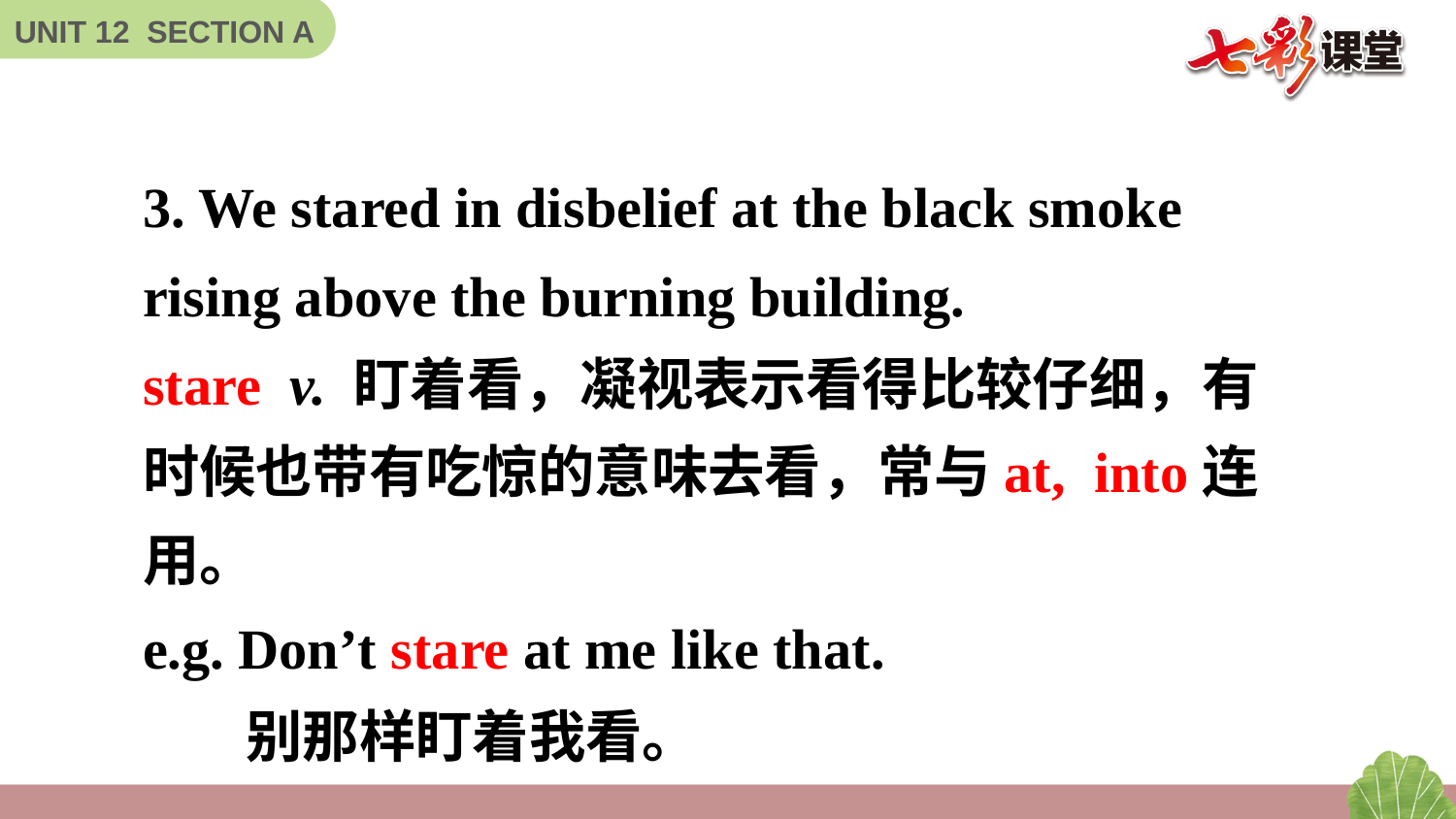

3. We stared in disbelief at the black smoke rising above the burning building.
stare  v. 盯着看，凝视表示看得比较仔细，有时候也带有吃惊的意味去看，常与at,  into连用。
e.g. Don’t stare at me like that.
       别那样盯着我看。